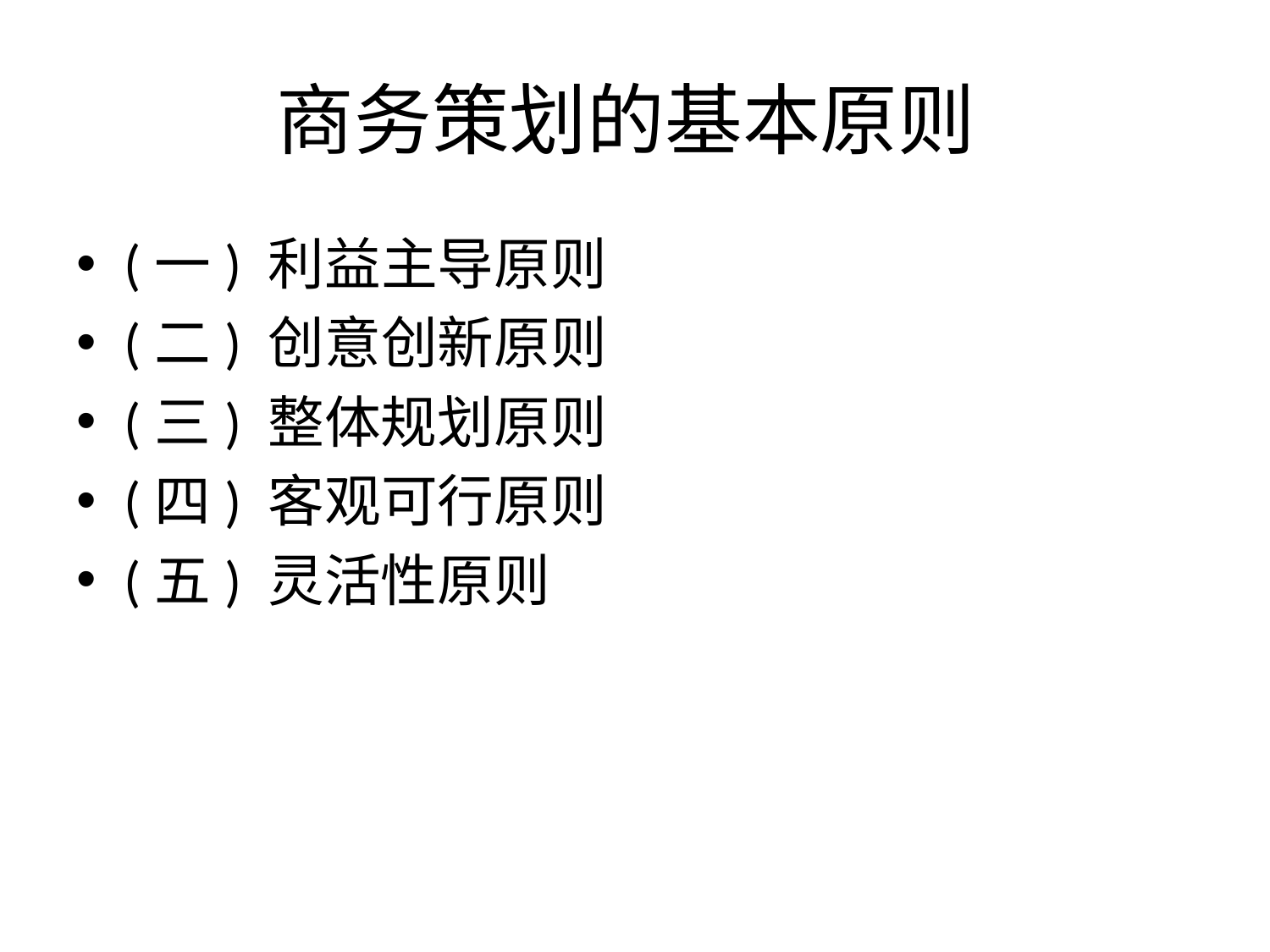

# 商务策划的基本原则
(一) 利益主导原则
(二) 创意创新原则
(三) 整体规划原则
(四) 客观可行原则
(五) 灵活性原则